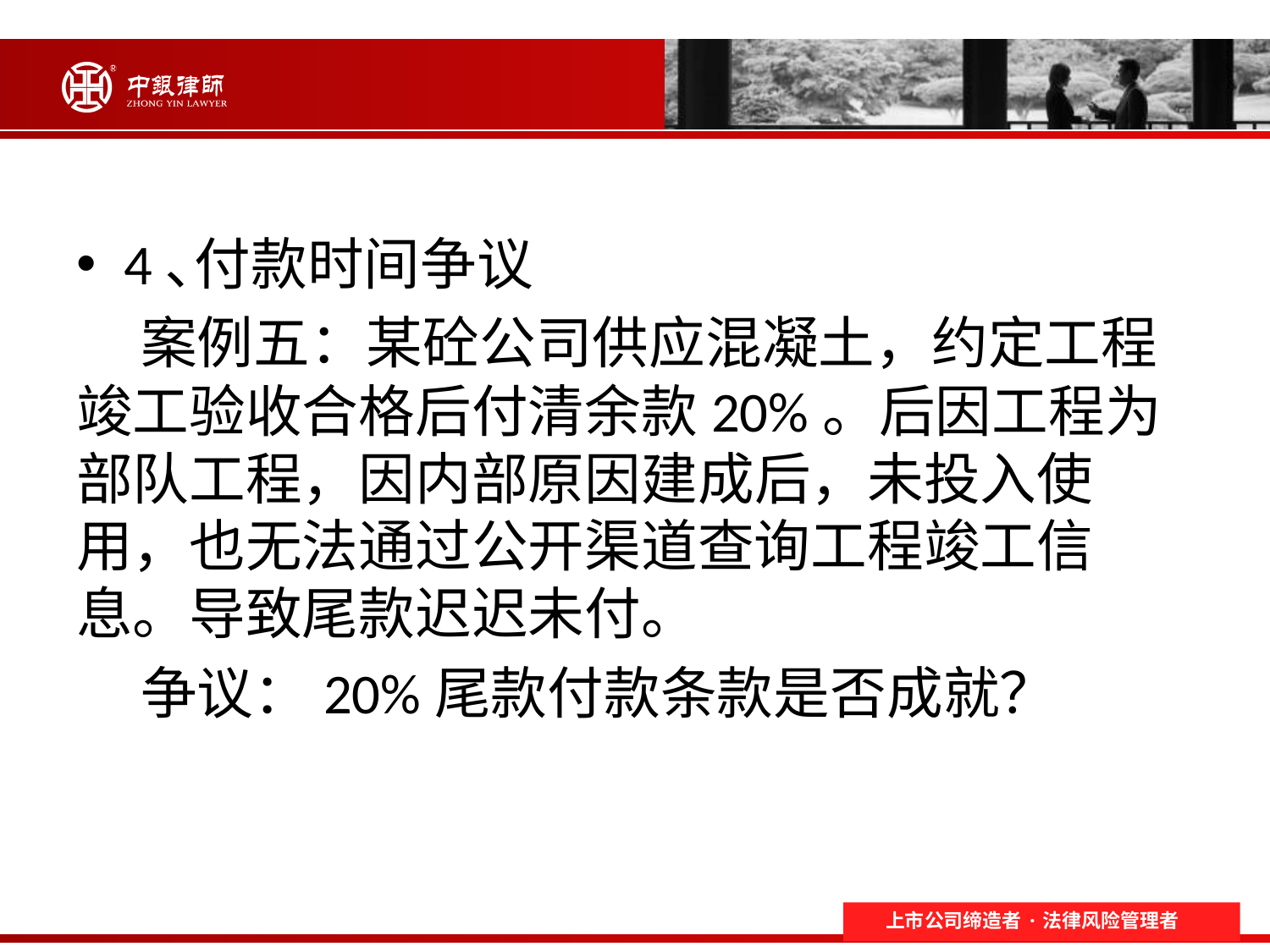

#
4､付款时间争议
    案例五：某砼公司供应混凝土，约定工程竣工验收合格后付清余款20%。后因工程为部队工程，因内部原因建成后，未投入使用，也无法通过公开渠道查询工程竣工信息。导致尾款迟迟未付。
    争议：20%尾款付款条款是否成就？